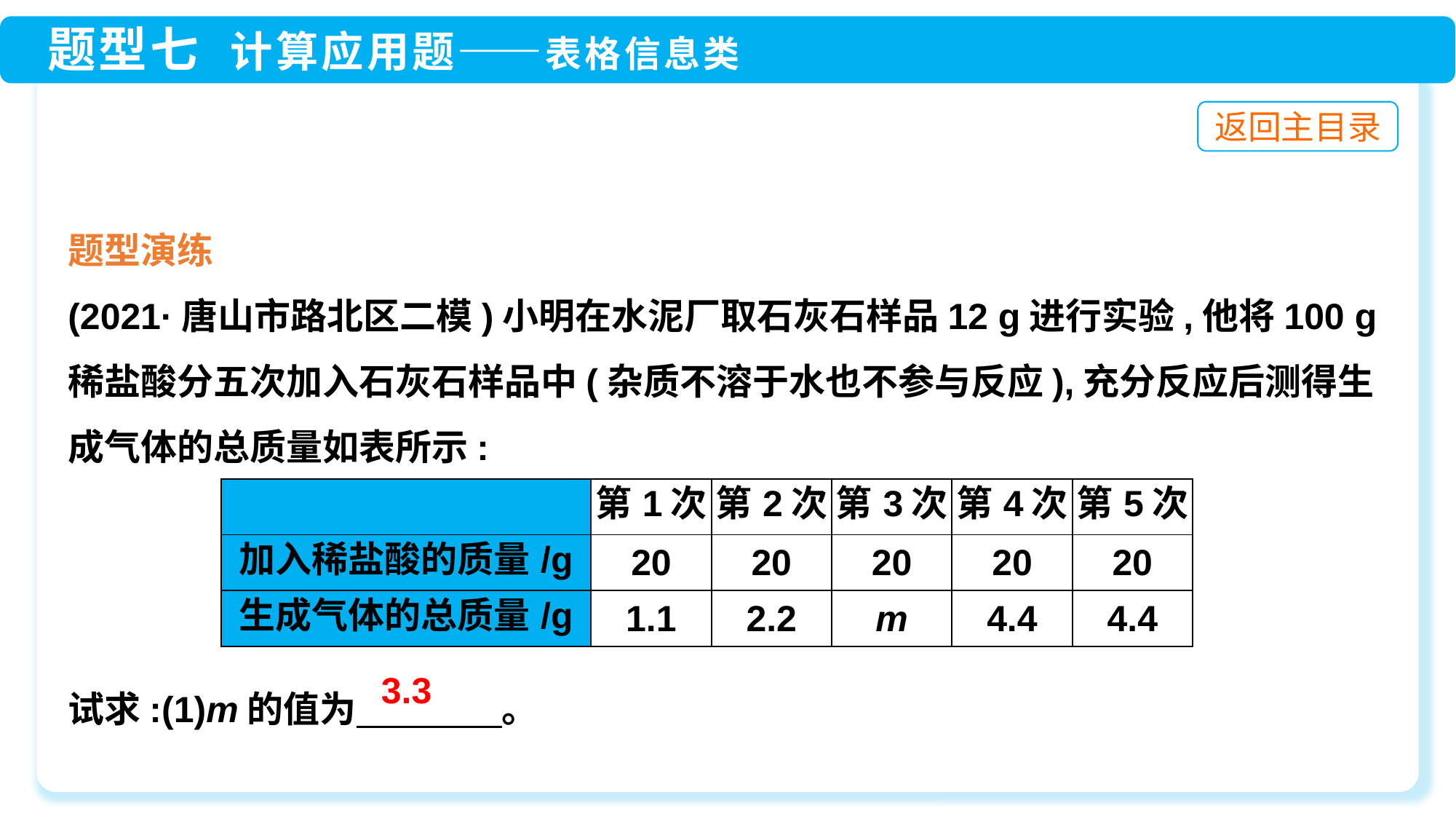

题型演练
(2021·唐山市路北区二模)小明在水泥厂取石灰石样品12 g进行实验,他将100 g
稀盐酸分五次加入石灰石样品中(杂质不溶于水也不参与反应),充分反应后测得生成气体的总质量如表所示:

试求:(1)m的值为　　　　。
|  | 第1次 | 第2次 | 第3次 | 第4次 | 第5次 |
| --- | --- | --- | --- | --- | --- |
| 加入稀盐酸的质量/g | 20 | 20 | 20 | 20 | 20 |
| 生成气体的总质量/g | 1.1 | 2.2 | m | 4.4 | 4.4 |
3.3